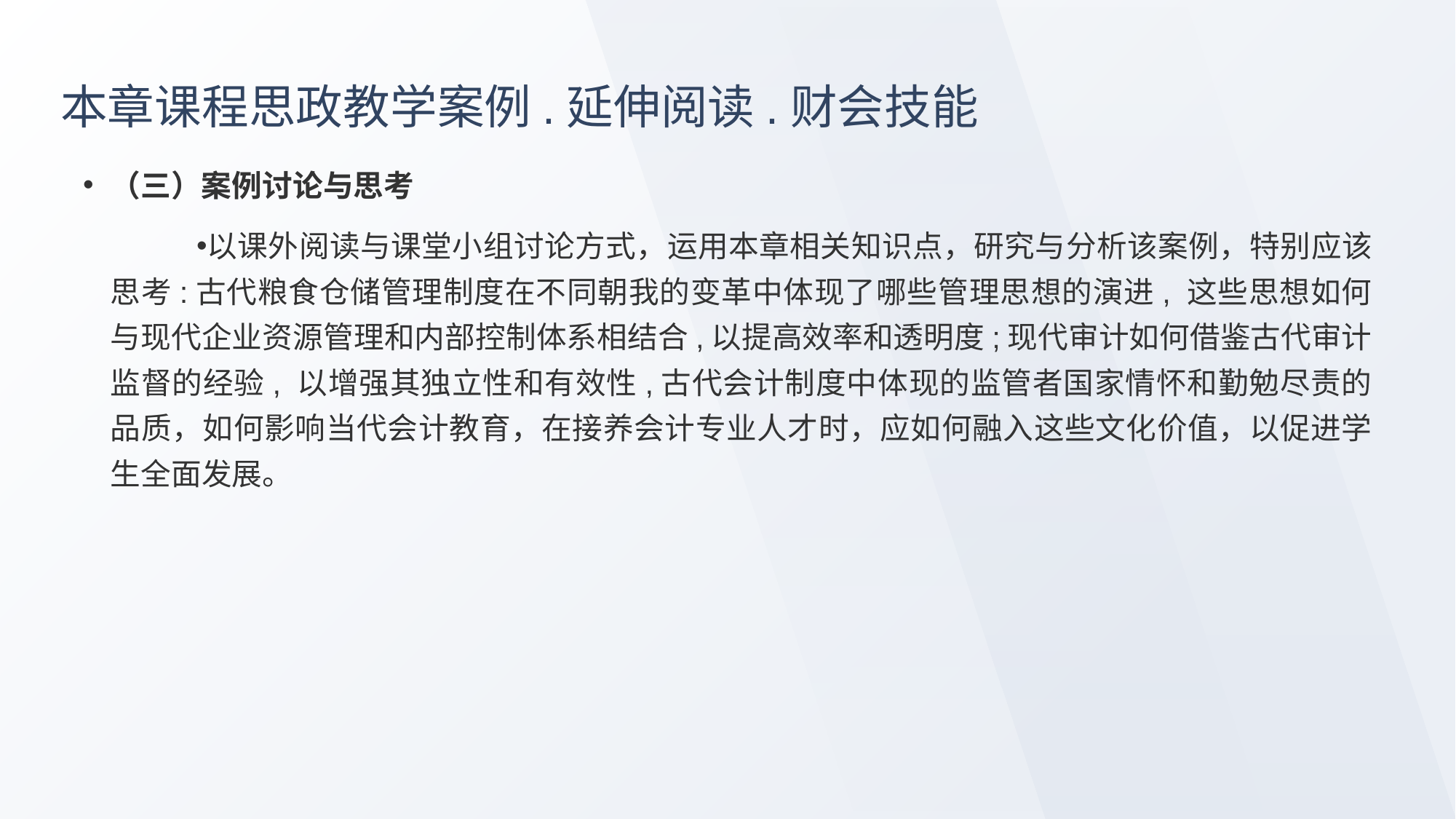

# 本章课程思政教学案例.延伸阅读.财会技能
（三）案例讨论与思考
以课外阅读与课堂小组讨论方式，运用本章相关知识点，研究与分析该案例，特别应该思考:古代粮食仓储管理制度在不同朝我的变革中体现了哪些管理思想的演进, 这些思想如何与现代企业资源管理和内部控制体系相结合,以提高效率和透明度;现代审计如何借鉴古代审计监督的经验, 以增强其独立性和有效性,古代会计制度中体现的监管者国家情怀和勤勉尽责的品质，如何影响当代会计教育，在接养会计专业人才时，应如何融入这些文化价值，以促进学生全面发展。